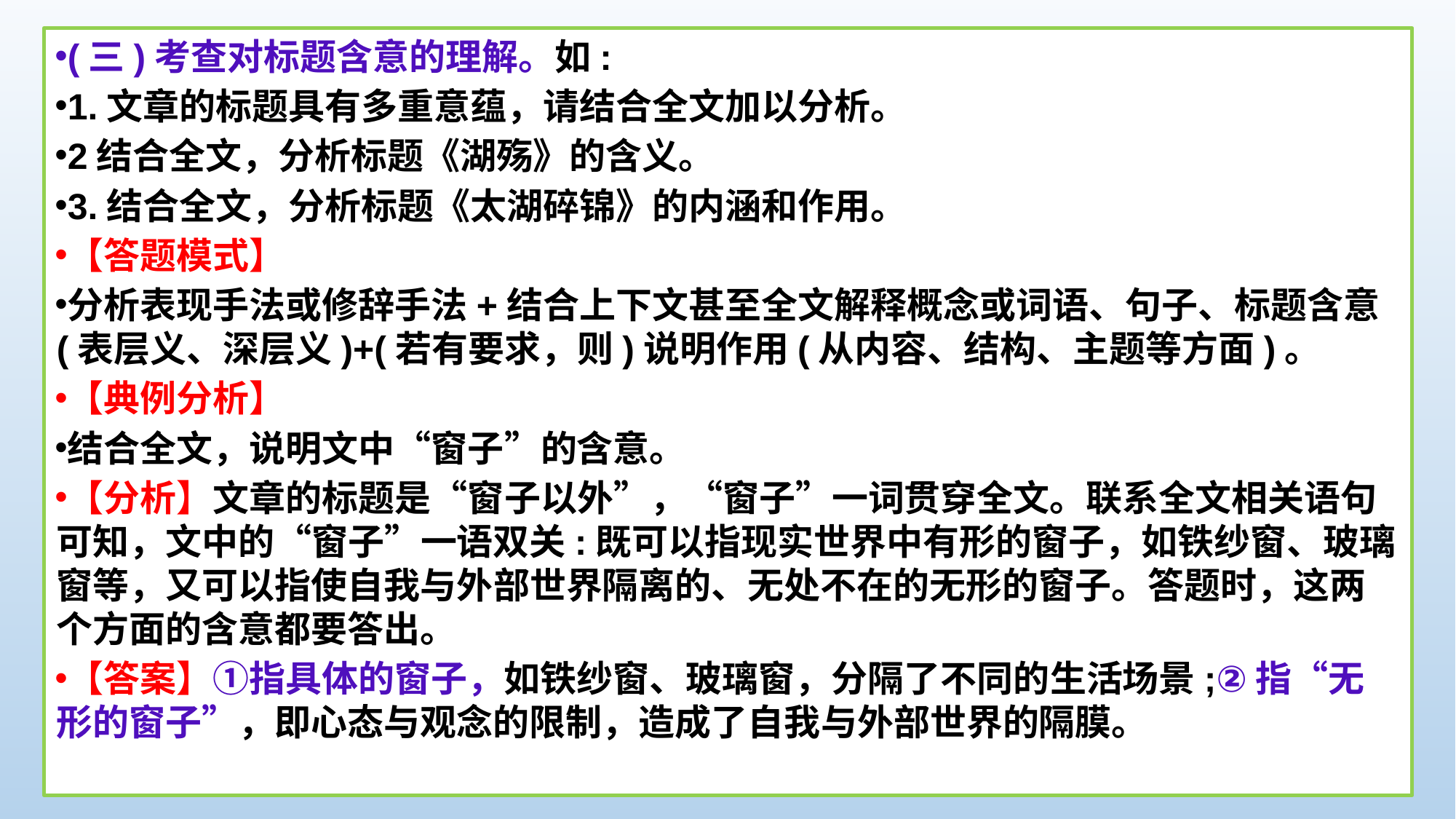

(三)考查对标题含意的理解。如:
1.文章的标题具有多重意蕴，请结合全文加以分析。
2结合全文，分析标题《湖殇》的含义。
3.结合全文，分析标题《太湖碎锦》的内涵和作用。
【答题模式】
分析表现手法或修辞手法+结合上下文甚至全文解释概念或词语、句子、标题含意(表层义、深层义)+(若有要求，则)说明作用(从内容、结构、主题等方面)。
【典例分析】
结合全文，说明文中“窗子”的含意。
【分析】文章的标题是“窗子以外”，“窗子”一词贯穿全文。联系全文相关语句可知，文中的“窗子”一语双关:既可以指现实世界中有形的窗子，如铁纱窗、玻璃窗等，又可以指使自我与外部世界隔离的、无处不在的无形的窗子。答题时，这两个方面的含意都要答出。
【答案】①指具体的窗子，如铁纱窗、玻璃窗，分隔了不同的生活场景;②指“无形的窗子”，即心态与观念的限制，造成了自我与外部世界的隔膜。